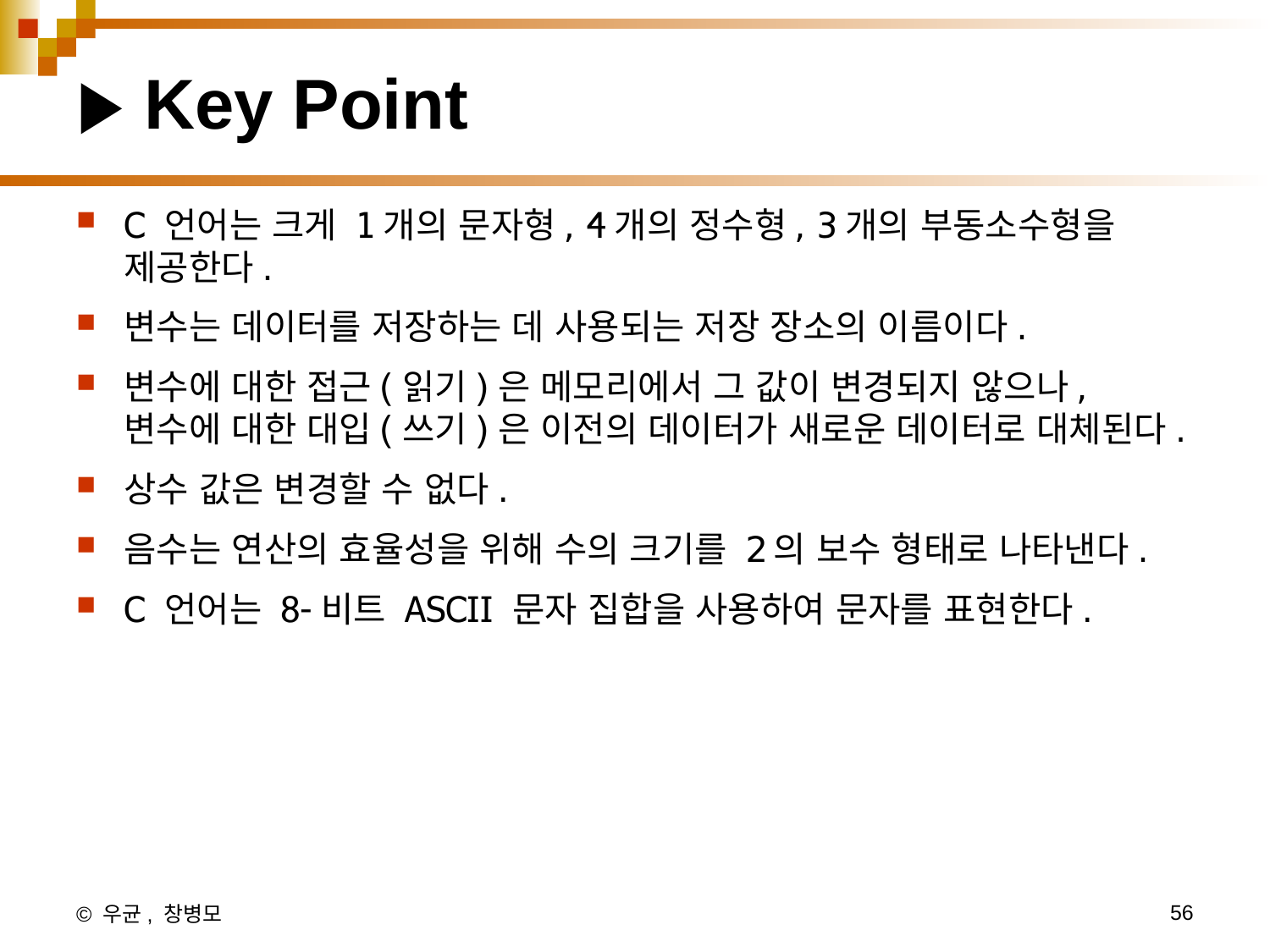

# ▶ Key Point
C 언어는 크게 1개의 문자형, 4개의 정수형, 3개의 부동소수형을 제공한다.
변수는 데이터를 저장하는 데 사용되는 저장 장소의 이름이다.
변수에 대한 접근(읽기)은 메모리에서 그 값이 변경되지 않으나, 변수에 대한 대입(쓰기)은 이전의 데이터가 새로운 데이터로 대체된다.
상수 값은 변경할 수 없다.
음수는 연산의 효율성을 위해 수의 크기를 2의 보수 형태로 나타낸다.
C 언어는 8-비트 ASCII 문자 집합을 사용하여 문자를 표현한다.
© 우균, 창병모
56